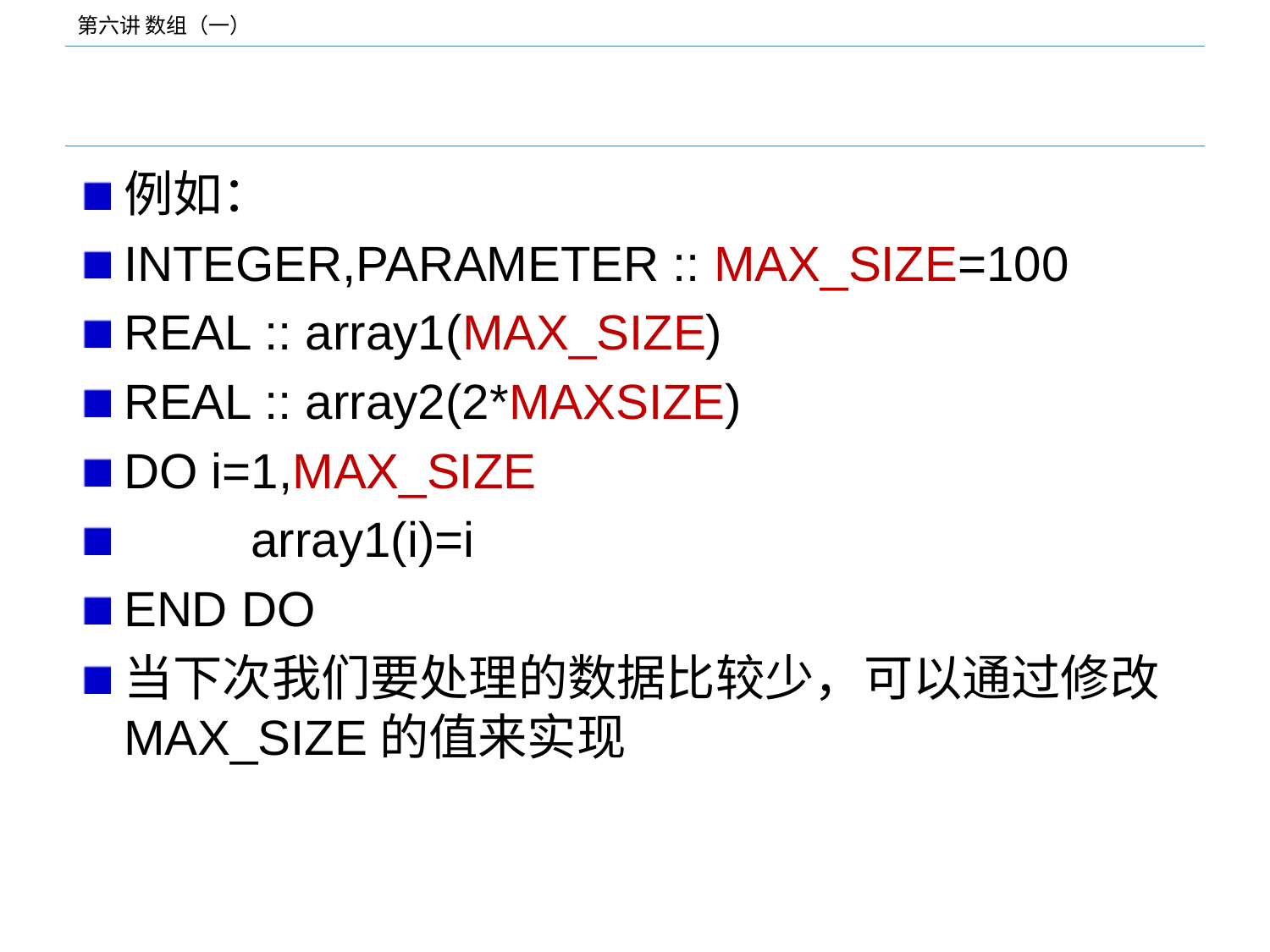

#
例如：
INTEGER,PARAMETER :: MAX_SIZE=100
REAL :: array1(MAX_SIZE)
REAL :: array2(2*MAXSIZE)
DO i=1,MAX_SIZE
	array1(i)=i
END DO
当下次我们要处理的数据比较少，可以通过修改MAX_SIZE的值来实现